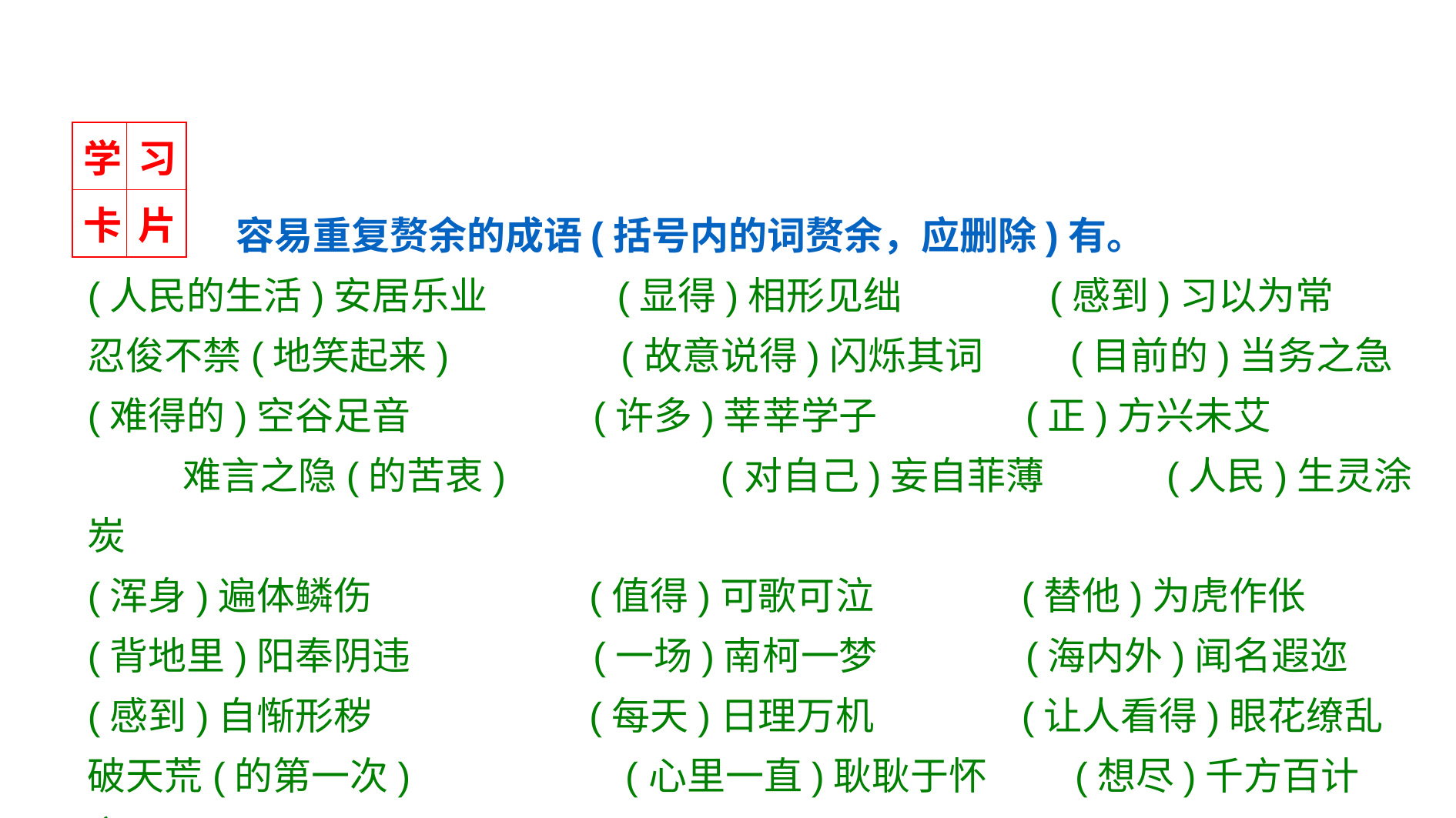

| 学 | 习 |
| --- | --- |
| 卡 | 片 |
                容易重复赘余的成语(括号内的词赘余，应删除)有。
(人民的生活)安居乐业　　     (显得)相形见绌                (感到)习以为常
忍俊不禁(地笑起来)                (故意说得)闪烁其词         (目前的)当务之急
(难得的)空谷足音                    (许多)莘莘学子                (正)方兴未艾                             难言之隐(的苦衷)                    (对自己)妄自菲薄             (人民)生灵涂炭
(浑身)遍体鳞伤                        (值得)可歌可泣                (替他)为虎作伥
(背地里)阳奉阴违                    (一场)南柯一梦                (海内外)闻名遐迩
(感到)自惭形秽                        (每天)日理万机                (让人看得)眼花缭乱
破天荒(的第一次)                    (心里一直)耿耿于怀         (想尽)千方百计方)